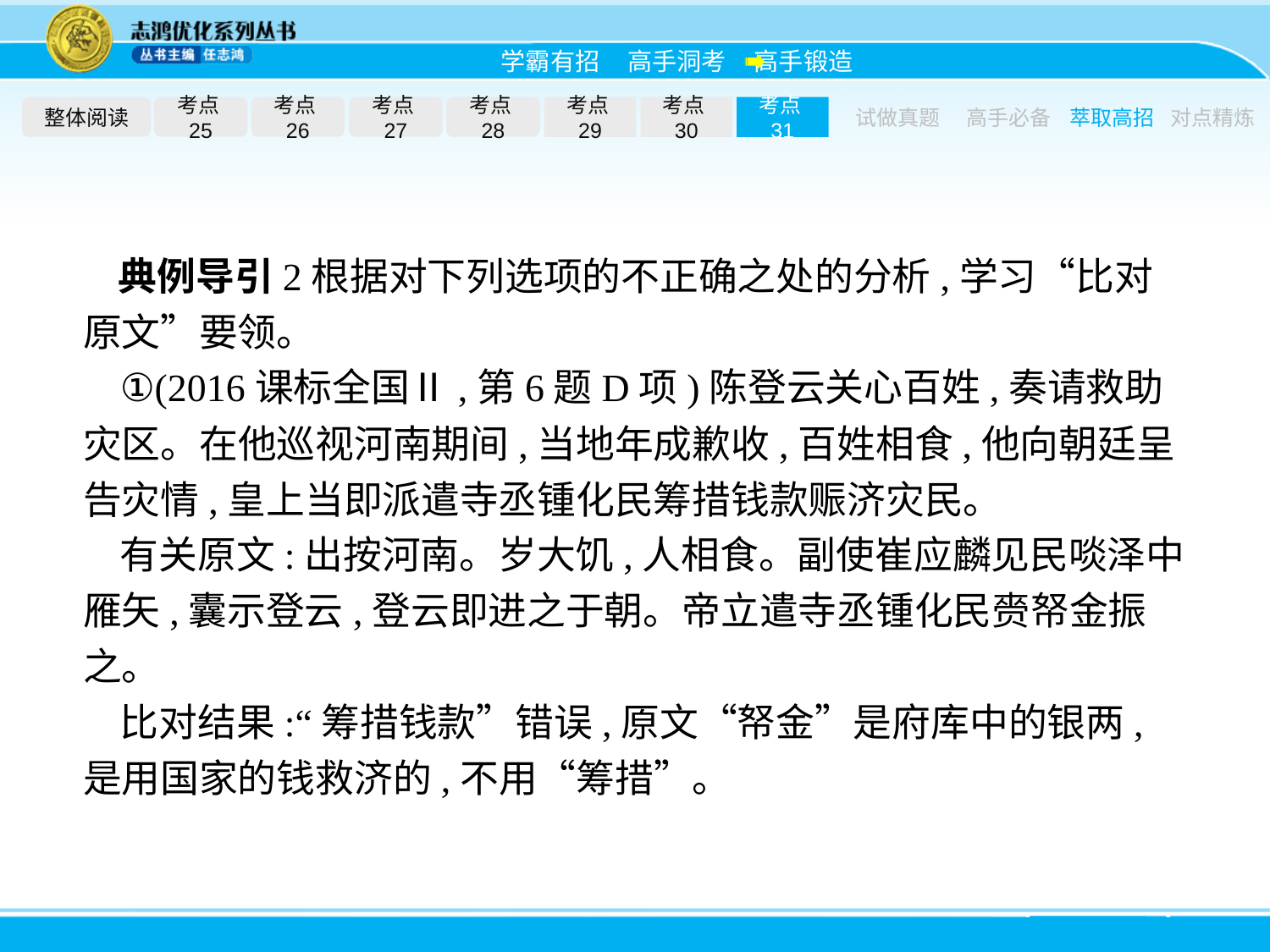

整体阅读
考点25
考点26
考点27
考点28
考点29
考点30
考点31
试做真题
高手必备
萃取高招
对点精炼
典例导引2根据对下列选项的不正确之处的分析,学习“比对原文”要领。
①(2016课标全国Ⅱ,第6题D项)陈登云关心百姓,奏请救助灾区。在他巡视河南期间,当地年成歉收,百姓相食,他向朝廷呈告灾情,皇上当即派遣寺丞锺化民筹措钱款赈济灾民。
有关原文:出按河南。岁大饥,人相食。副使崔应麟见民啖泽中雁矢,囊示登云,登云即进之于朝。帝立遣寺丞锺化民赍帑金振之。
比对结果:“筹措钱款”错误,原文“帑金”是府库中的银两,是用国家的钱救济的,不用“筹措”。